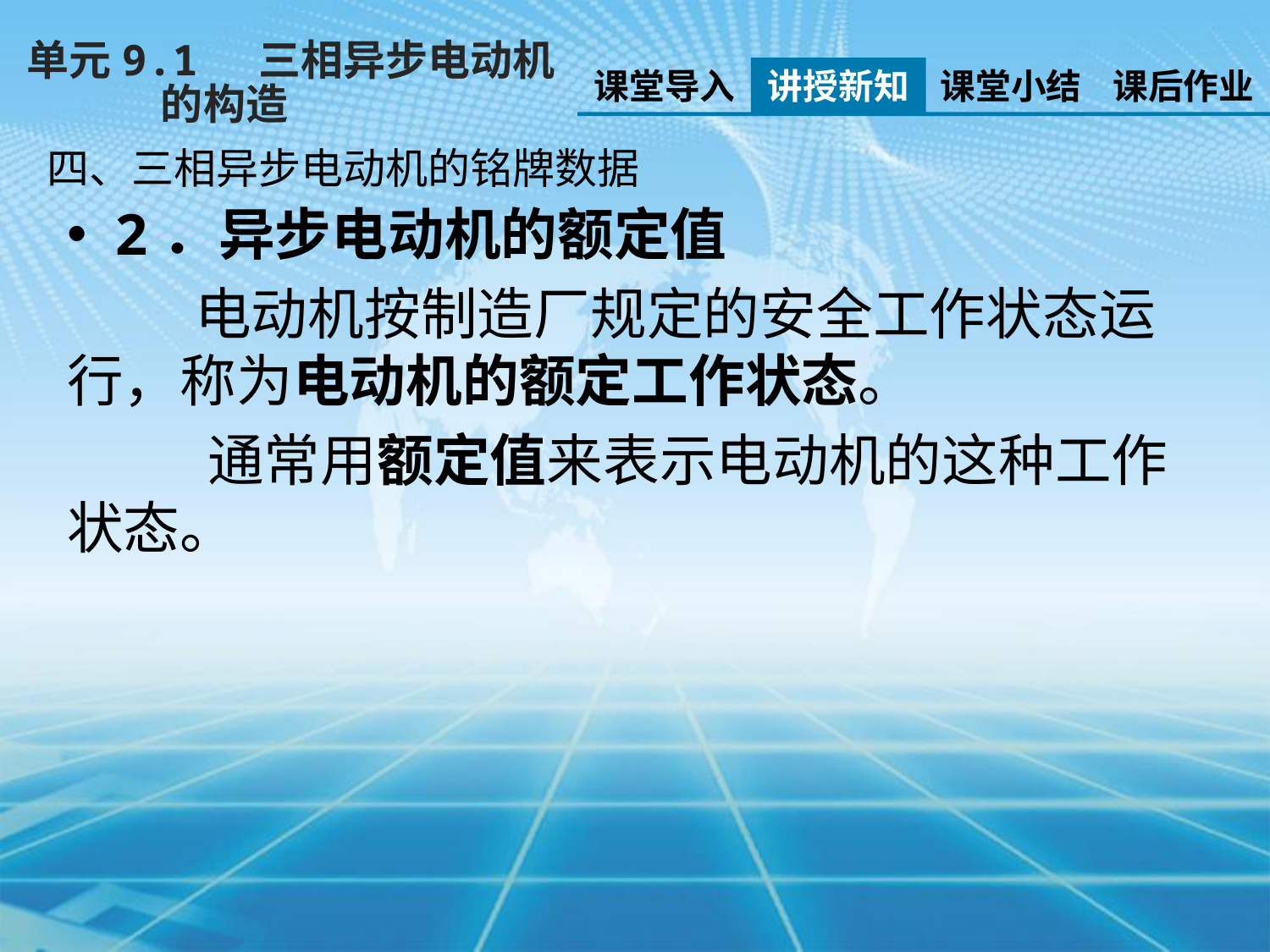

单元9.1  三相异步电动机
             的构造
课堂导入
讲授新知
课堂小结
课后作业
四、三相异步电动机的铭牌数据
2．异步电动机的额定值
         电动机按制造厂规定的安全工作状态运行，称为电动机的额定工作状态。
          通常用额定值来表示电动机的这种工作状态。